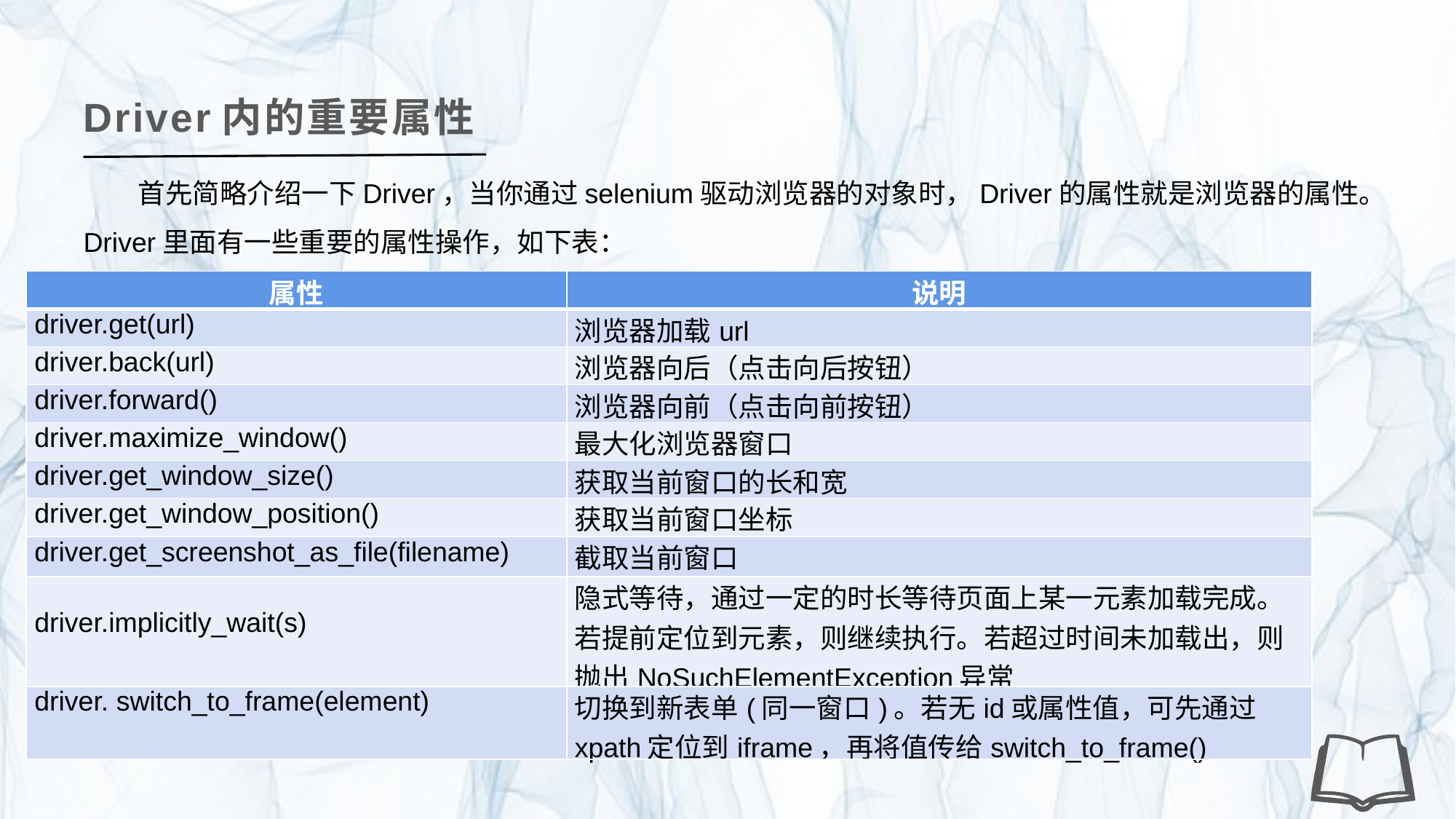

Driver内的重要属性
首先简略介绍一下Driver，当你通过selenium驱动浏览器的对象时，Driver的属性就是浏览器的属性。Driver里面有一些重要的属性操作，如下表：
| 属性 | 说明 |
| --- | --- |
| driver.get(url) | 浏览器加载url |
| driver.back(url) | 浏览器向后（点击向后按钮） |
| driver.forward() | 浏览器向前（点击向前按钮） |
| driver.maximize\_window() | 最大化浏览器窗口 |
| driver.get\_window\_size() | 获取当前窗口的长和宽 |
| driver.get\_window\_position() | 获取当前窗口坐标 |
| driver.get\_screenshot\_as\_file(filename) | 截取当前窗口 |
| driver.implicitly\_wait(s) | 隐式等待，通过一定的时长等待页面上某一元素加载完成。若提前定位到元素，则继续执行。若超过时间未加载出，则抛出NoSuchElementException异常 |
| driver. switch\_to\_frame(element) | 切换到新表单(同一窗口)。若无id或属性值，可先通过xpath定位到iframe，再将值传给switch\_to\_frame() |

6